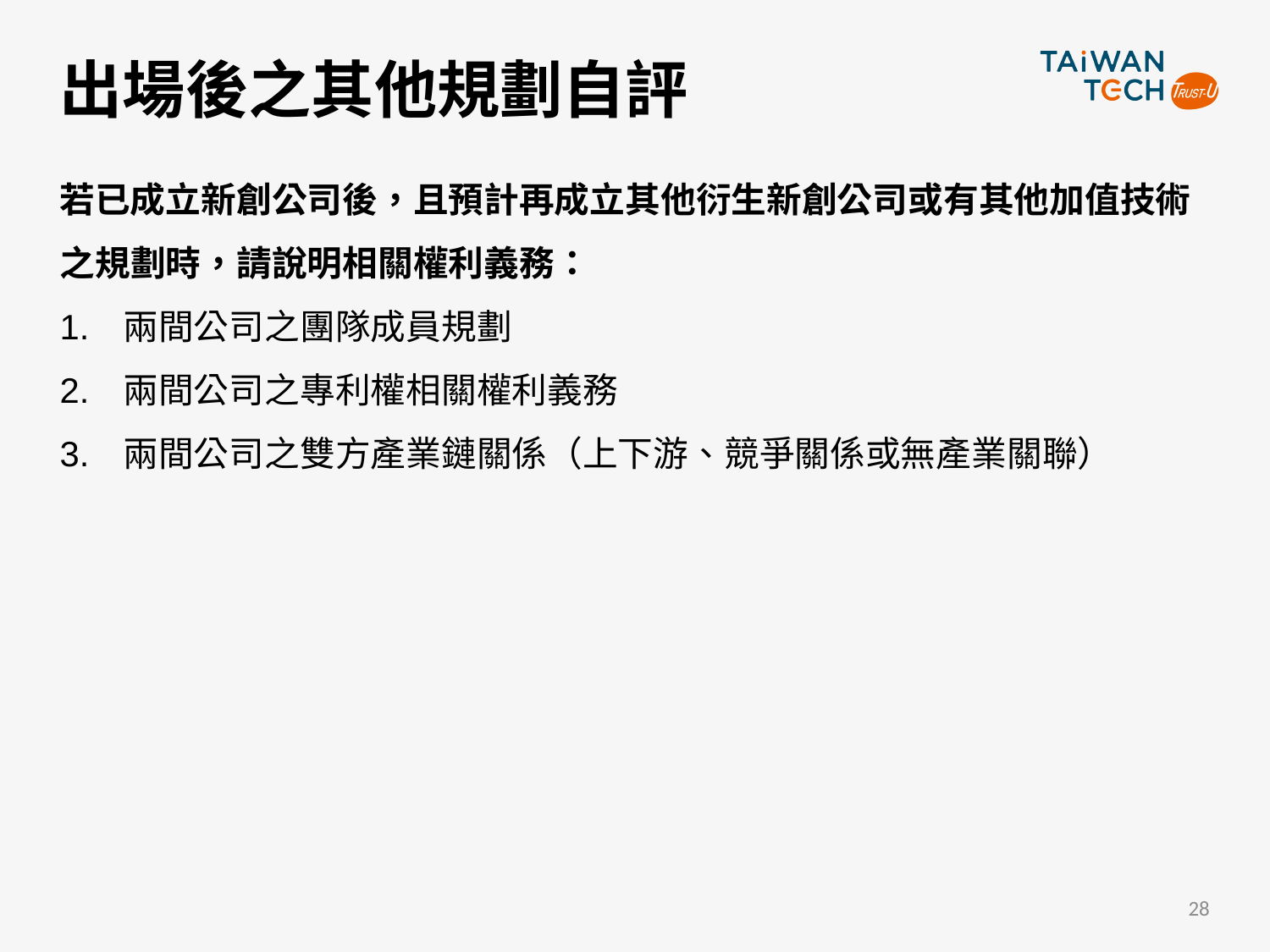

# 出場後之其他規劃自評
若已成立新創公司後，且預計再成立其他衍生新創公司或有其他加值技術之規劃時，請說明相關權利義務：
兩間公司之團隊成員規劃
兩間公司之專利權相關權利義務
兩間公司之雙方產業鏈關係（上下游、競爭關係或無產業關聯）
28